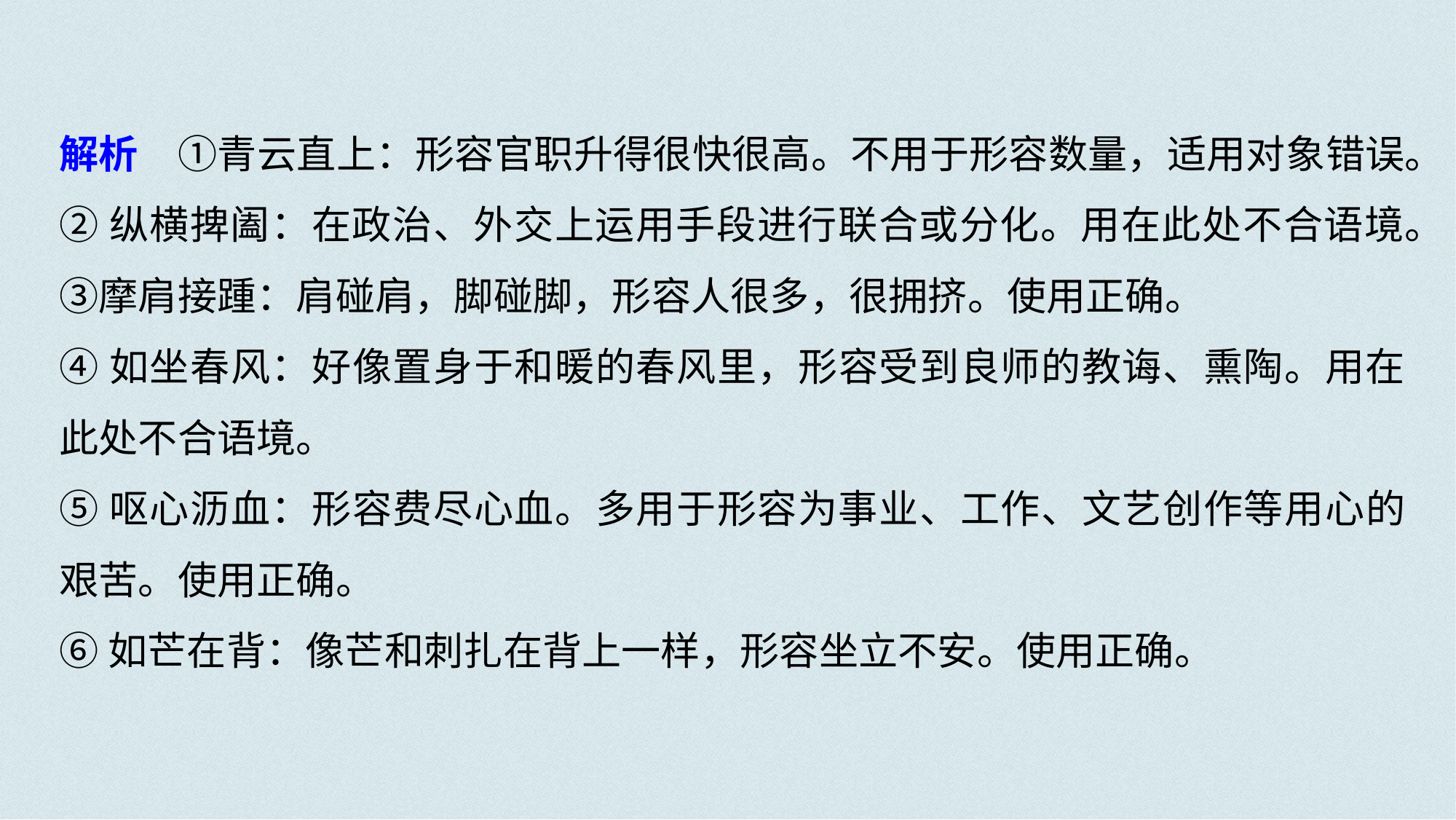

解析　①青云直上：形容官职升得很快很高。不用于形容数量，适用对象错误。
②纵横捭阖：在政治、外交上运用手段进行联合或分化。用在此处不合语境。③摩肩接踵：肩碰肩，脚碰脚，形容人很多，很拥挤。使用正确。
④如坐春风：好像置身于和暖的春风里，形容受到良师的教诲、熏陶。用在此处不合语境。
⑤呕心沥血：形容费尽心血。多用于形容为事业、工作、文艺创作等用心的艰苦。使用正确。
⑥如芒在背：像芒和刺扎在背上一样，形容坐立不安。使用正确。